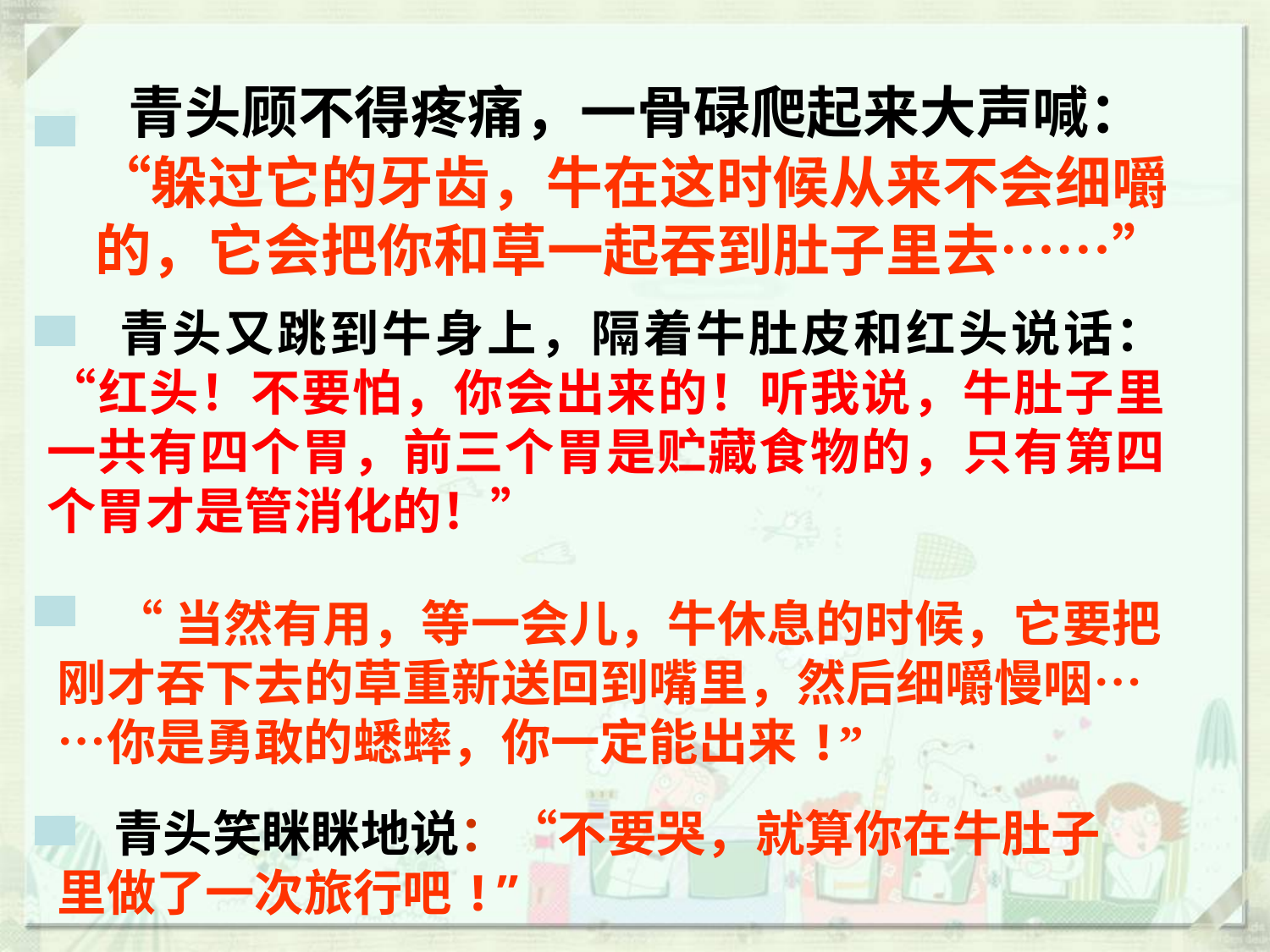

青头顾不得疼痛，一骨碌爬起来大声喊：“躲过它的牙齿，牛在这时候从来不会细嚼的，它会把你和草一起吞到肚子里去……”

    青头又跳到牛身上，隔着牛肚皮和红头说话：“红头！不要怕，你会出来的！听我说，牛肚子里一共有四个胃，前三个胃是贮藏食物的，只有第四个胃才是管消化的！”

     “当然有用，等一会儿，牛休息的时候，它要把刚才吞下去的草重新送回到嘴里，然后细嚼慢咽……你是勇敢的蟋蟀，你一定能出来!”

    青头笑眯眯地说：“不要哭，就算你在牛肚子里做了一次旅行吧!”